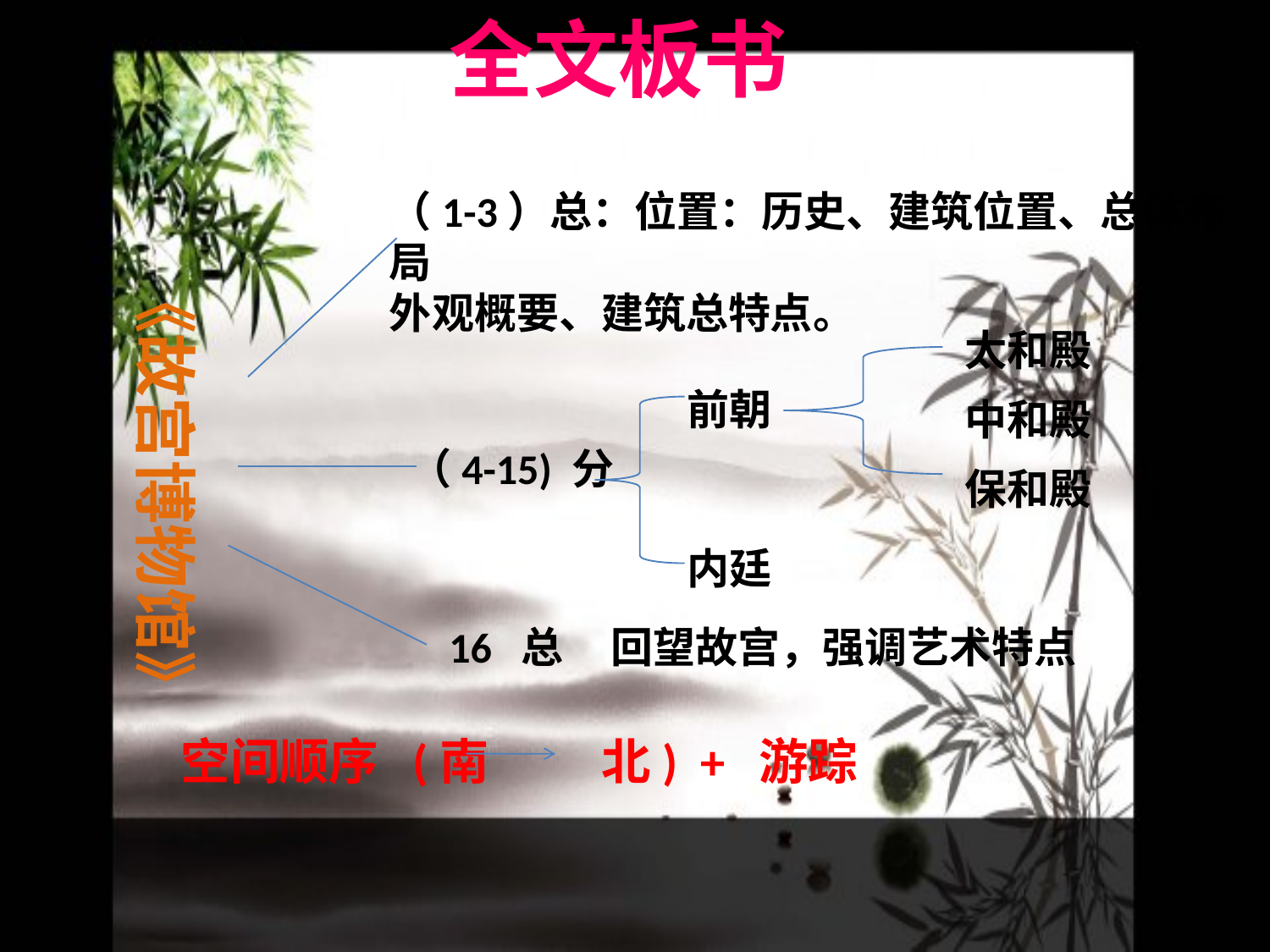

全文板书
（1-3）总：位置：历史、建筑位置、总体布局
外观概要、建筑总特点。
《故宫博物馆》
太和殿

前朝
中和殿

（4-15) 分
保和殿
内廷
16  总     回望故宫，强调艺术特点
空间顺序  (南          北)  +  游踪